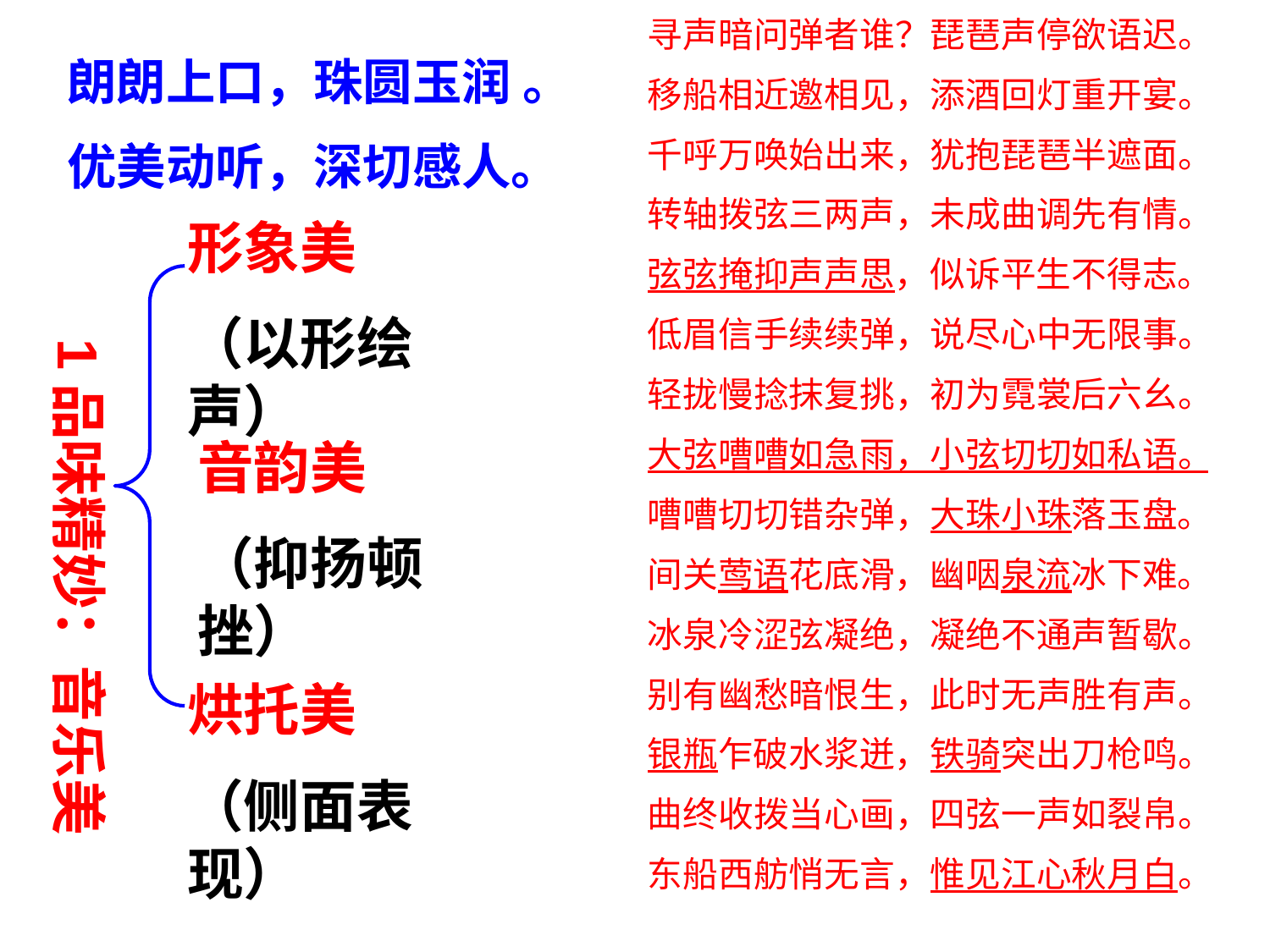

寻声暗问弹者谁？琵琶声停欲语迟。
移船相近邀相见，添酒回灯重开宴。
千呼万唤始出来，犹抱琵琶半遮面。
转轴拨弦三两声，未成曲调先有情。
弦弦掩抑声声思，似诉平生不得志。
低眉信手续续弹，说尽心中无限事。
轻拢慢捻抹复挑，初为霓裳后六幺。
大弦嘈嘈如急雨，小弦切切如私语。
嘈嘈切切错杂弹，大珠小珠落玉盘。
间关莺语花底滑，幽咽泉流冰下难。
冰泉冷涩弦凝绝，凝绝不通声暂歇。
别有幽愁暗恨生，此时无声胜有声。
银瓶乍破水浆迸，铁骑突出刀枪鸣。
曲终收拨当心画，四弦一声如裂帛。
东船西舫悄无言，惟见江心秋月白。
朗朗上口，珠圆玉润 。
优美动听，深切感人。
形象美
（以形绘声）

1品味精妙：音乐美
音韵美
（抑扬顿挫）
烘托美
（侧面表现）